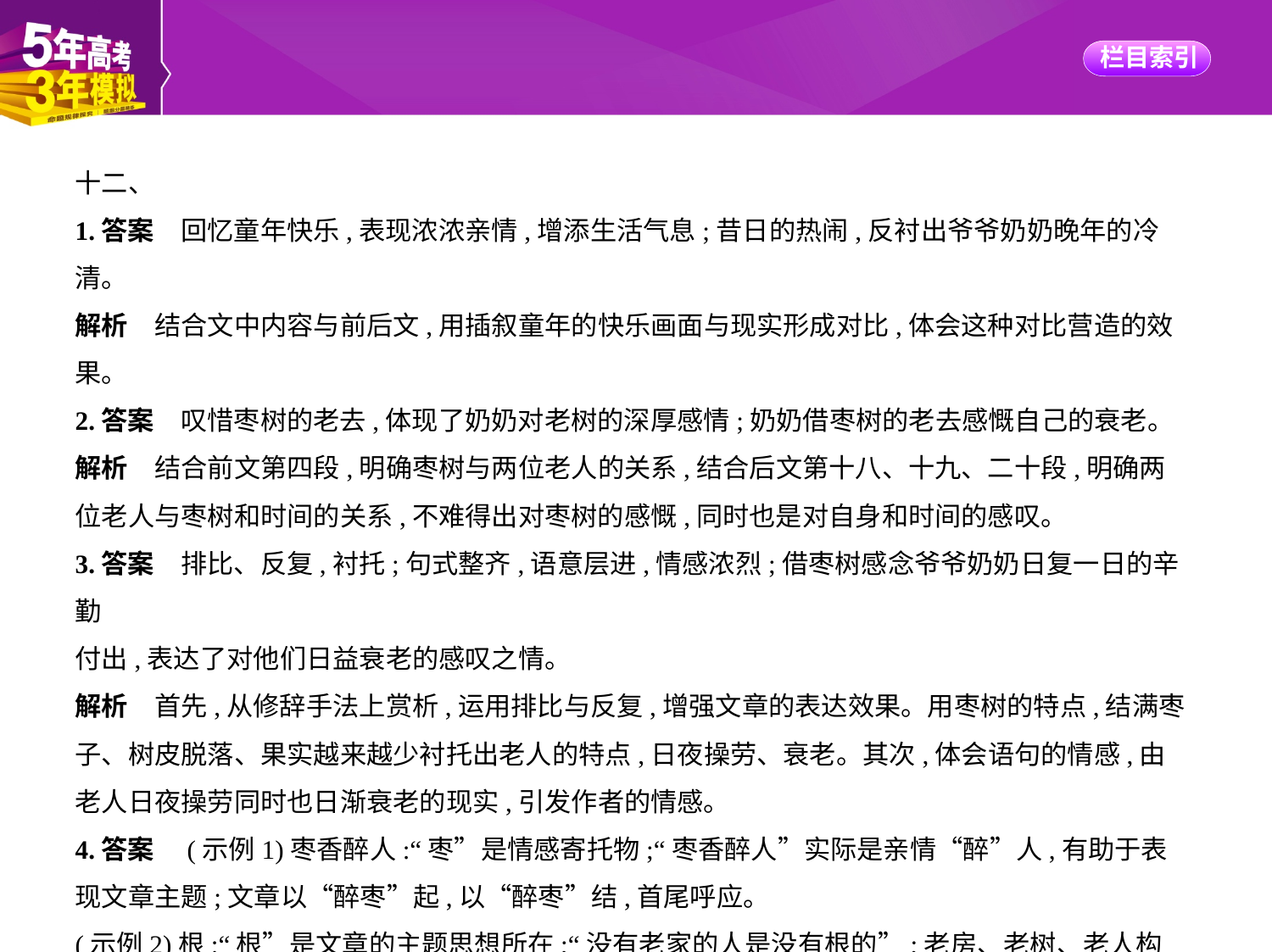

十二、
1.答案　回忆童年快乐,表现浓浓亲情,增添生活气息;昔日的热闹,反衬出爷爷奶奶晚年的冷清。
解析　结合文中内容与前后文,用插叙童年的快乐画面与现实形成对比,体会这种对比营造的效
果。
2.答案　叹惜枣树的老去,体现了奶奶对老树的深厚感情;奶奶借枣树的老去感慨自己的衰老。
解析　结合前文第四段,明确枣树与两位老人的关系,结合后文第十八、十九、二十段,明确两
位老人与枣树和时间的关系,不难得出对枣树的感慨,同时也是对自身和时间的感叹。
3.答案　排比、反复,衬托;句式整齐,语意层进,情感浓烈;借枣树感念爷爷奶奶日复一日的辛勤
付出,表达了对他们日益衰老的感叹之情。
解析　首先,从修辞手法上赏析,运用排比与反复,增强文章的表达效果。用枣树的特点,结满枣
子、树皮脱落、果实越来越少衬托出老人的特点,日夜操劳、衰老。其次,体会语句的情感,由
老人日夜操劳同时也日渐衰老的现实,引发作者的情感。
4.答案　(示例1)枣香醉人:“枣”是情感寄托物;“枣香醉人”实际是亲情“醉”人,有助于表
现文章主题;文章以“醉枣”起,以“醉枣”结,首尾呼应。
(示例2)根:“根”是文章的主题思想所在;“没有老家的人是没有根的”;老房、老树、老人构
成“我”的生命之根和精神依托。